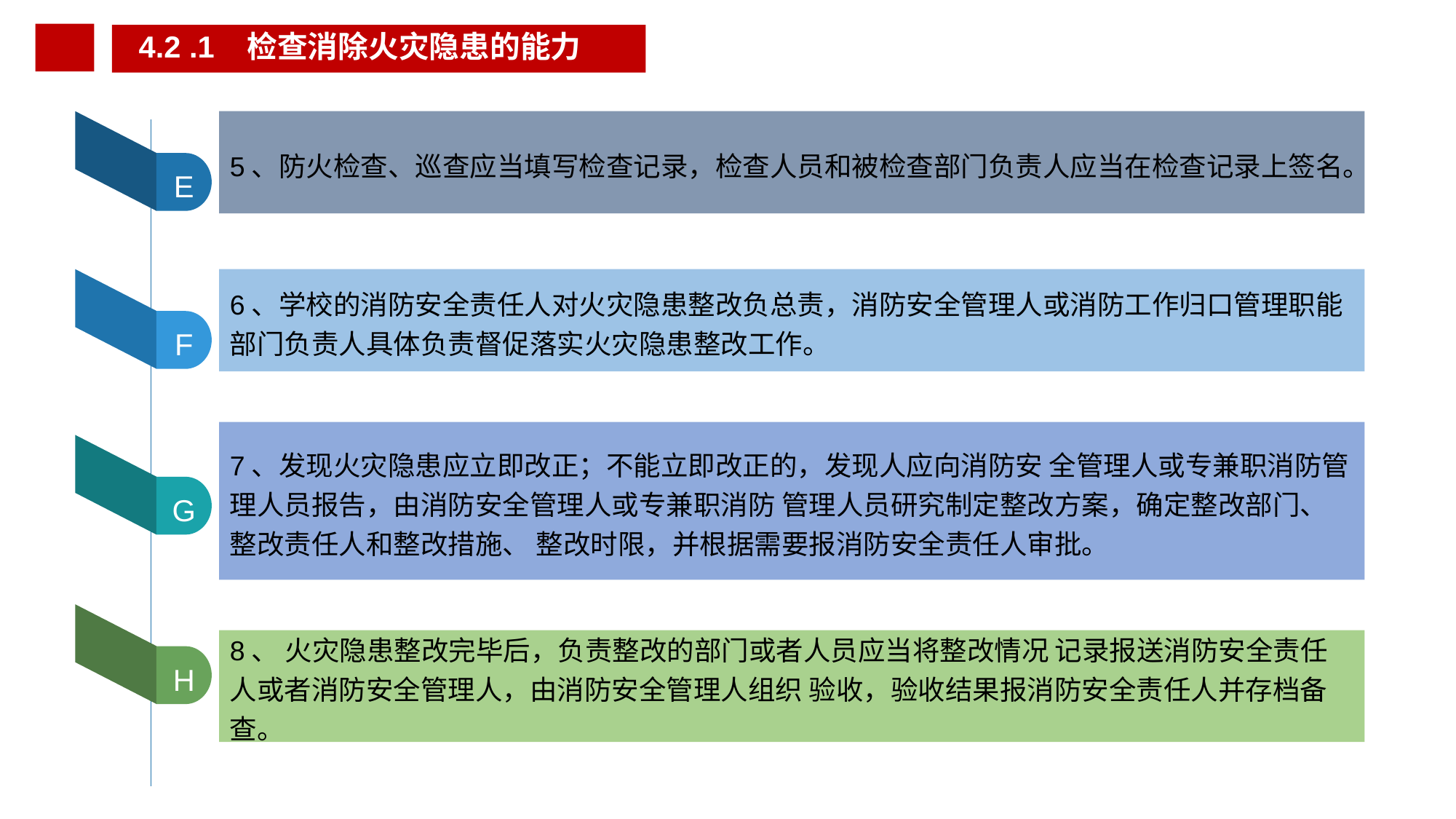

4.2 .1   检查消除火灾隐患的能力

5、防火检查、巡查应当填写检查记录，检查人员和被检查部门负责人应当在检查记录上签名。

E

6、学校的消防安全责任人对火灾隐患整改负总责，消防安全管理人或消防工作归口管理职能部门负责人具体负责督促落实火灾隐患整改工作。
F
7、发现火灾隐患应立即改正；不能立即改正的，发现人应向消防安 全管理人或专兼职消防管理人员报告，由消防安全管理人或专兼职消防 管理人员研究制定整改方案，确定整改部门、整改责任人和整改措施、 整改时限，并根据需要报消防安全责任人审批。

G

8、 火灾隐患整改完毕后，负责整改的部门或者人员应当将整改情况 记录报送消防安全责任人或者消防安全管理人，由消防安全管理人组织 验收，验收结果报消防安全责任人并存档备查。
H